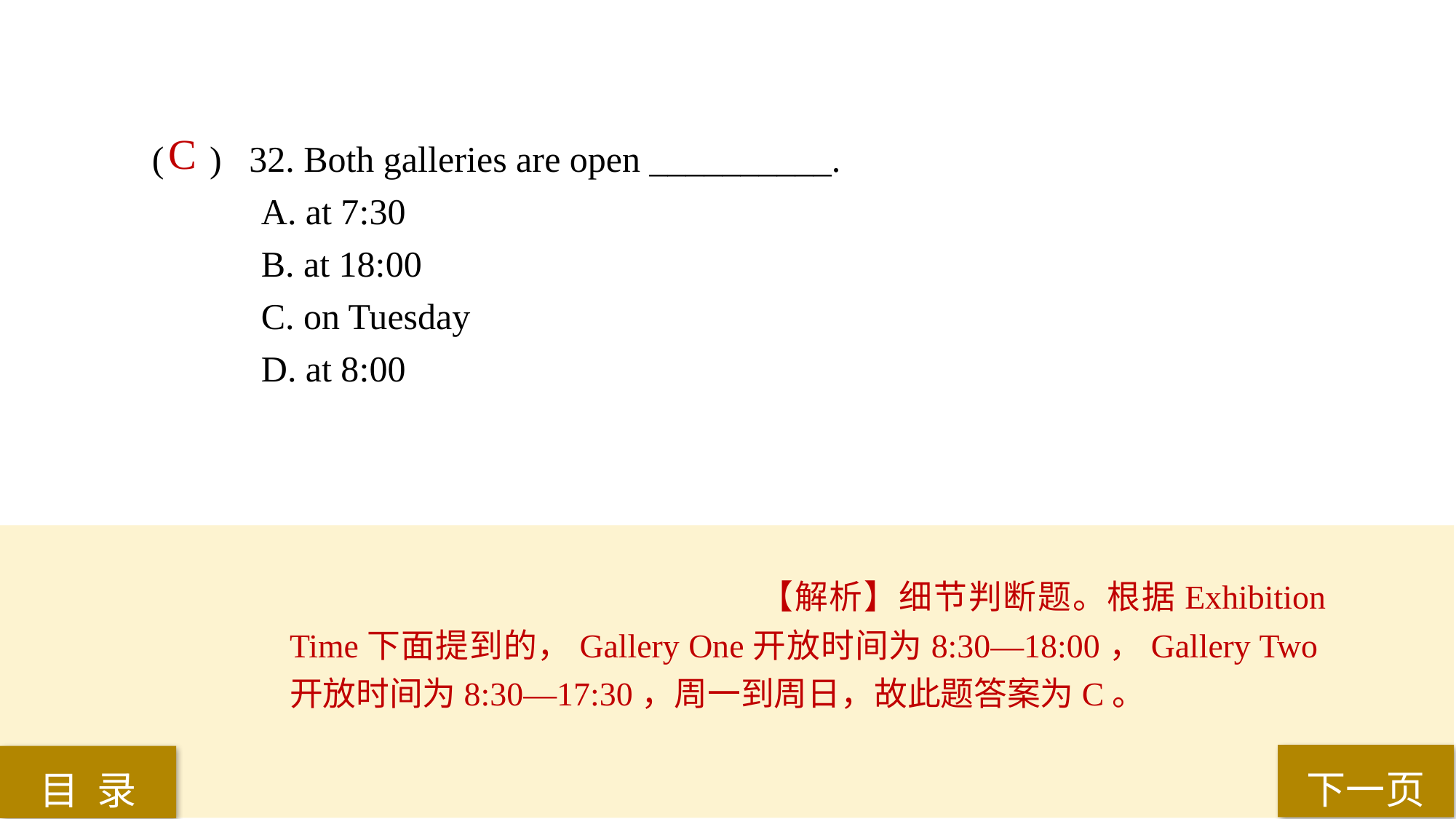

C
(     )   32. Both galleries are open __________.
A. at 7:30
B. at 18:00
C. on Tuesday
D. at 8:00
【解析】细节判断题。根据Exhibition Time下面提到的，Gallery One开放时间为8:30—18:00，Gallery Two开放时间为8:30—17:30，周一到周日，故此题答案为C。